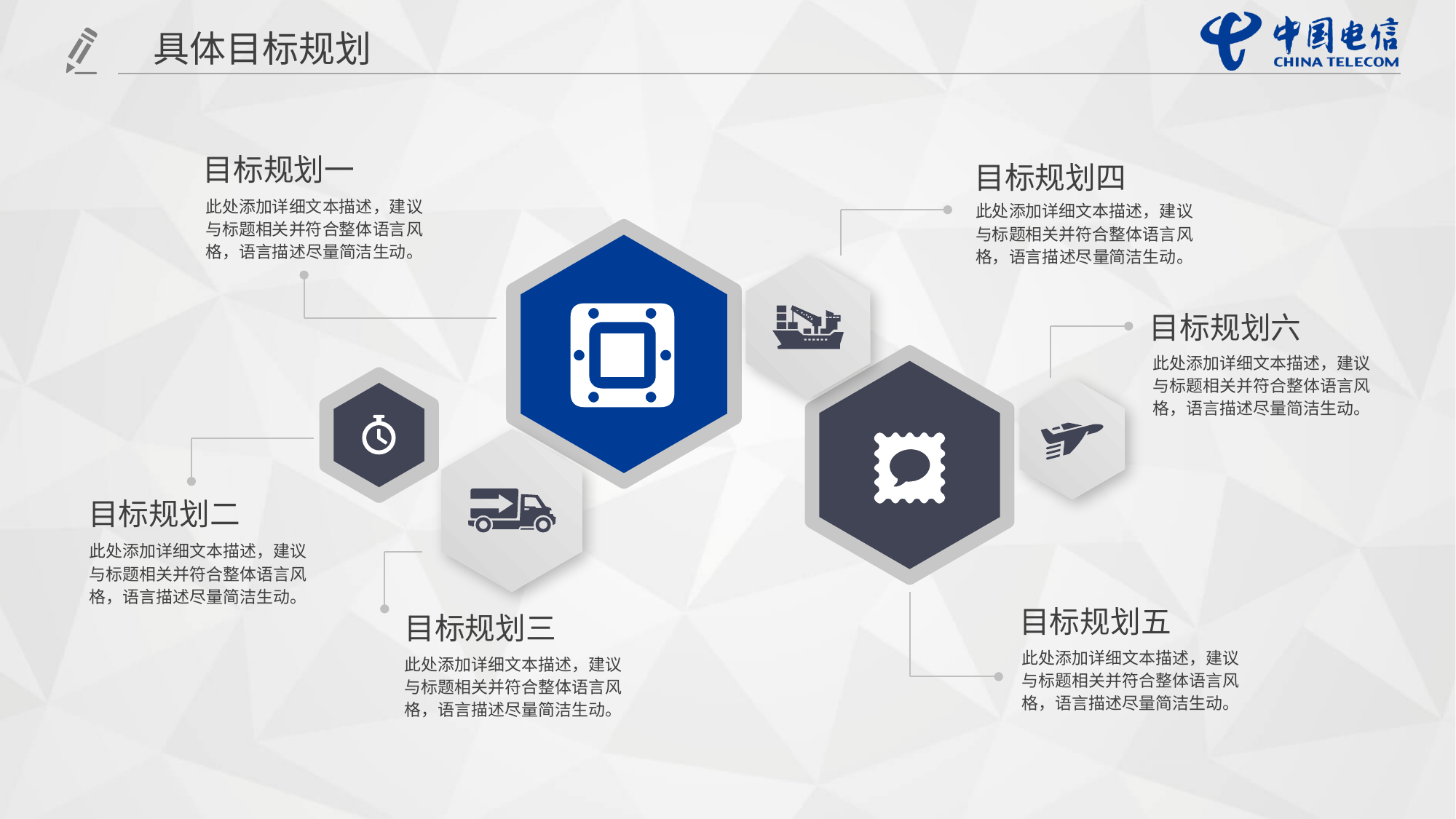

具体目标规划

目标规划一
此处添加详细文本描述，建议与标题相关并符合整体语言风格，语言描述尽量简洁生动。
目标规划四
此处添加详细文本描述，建议与标题相关并符合整体语言风格，语言描述尽量简洁生动。

目标规划六
此处添加详细文本描述，建议与标题相关并符合整体语言风格，语言描述尽量简洁生动。

目标规划二
此处添加详细文本描述，建议与标题相关并符合整体语言风格，语言描述尽量简洁生动。
目标规划三
此处添加详细文本描述，建议与标题相关并符合整体语言风格，语言描述尽量简洁生动。
目标规划五
此处添加详细文本描述，建议与标题相关并符合整体语言风格，语言描述尽量简洁生动。